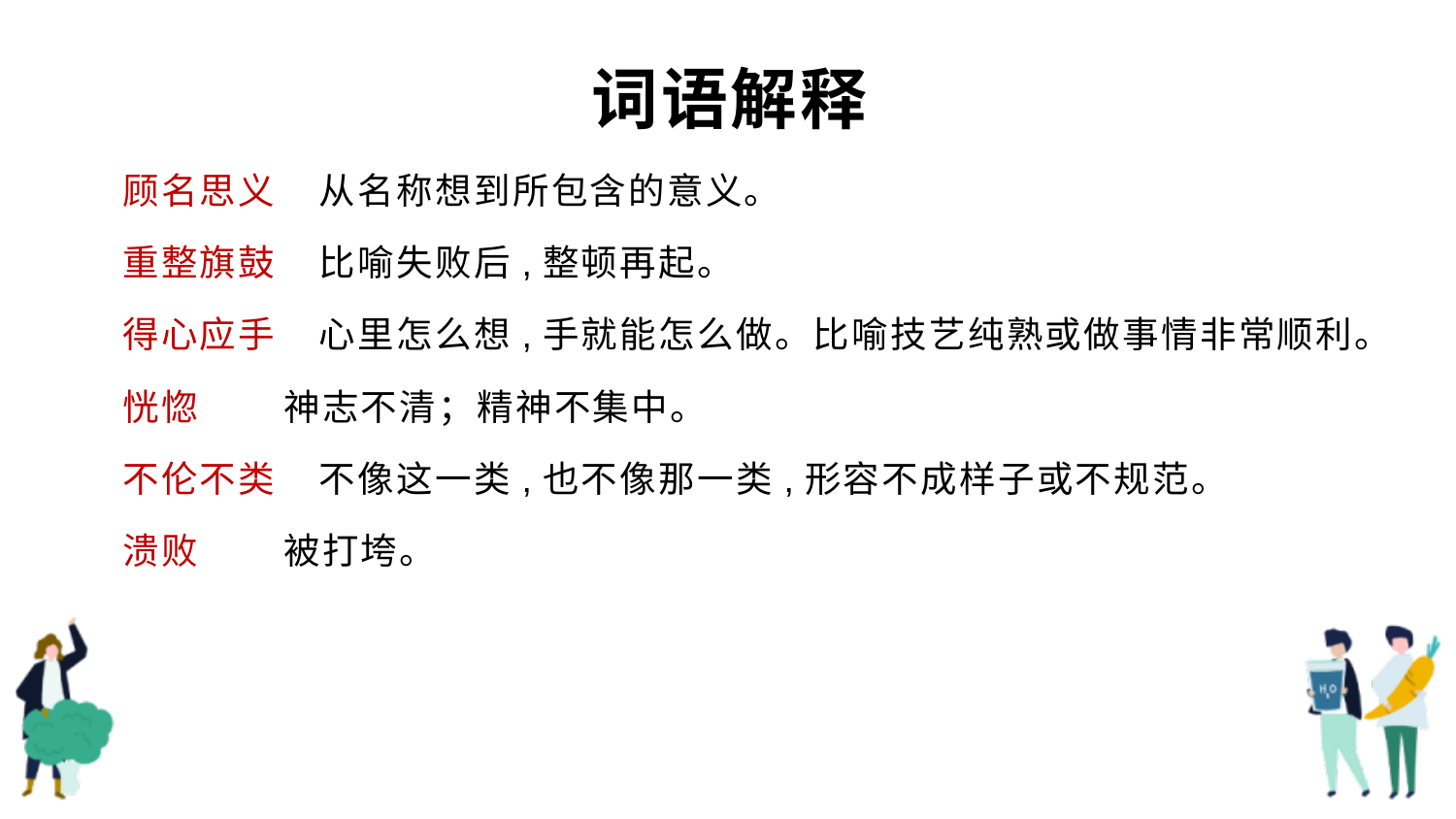

# 词语解释
顾名思义    从名称想到所包含的意义。
重整旗鼓    比喻失败后,整顿再起。
得心应手    心里怎么想,手就能怎么做。比喻技艺纯熟或做事情非常顺利。
恍惚        神志不清；精神不集中。
不伦不类    不像这一类,也不像那一类,形容不成样子或不规范。
溃败        被打垮。